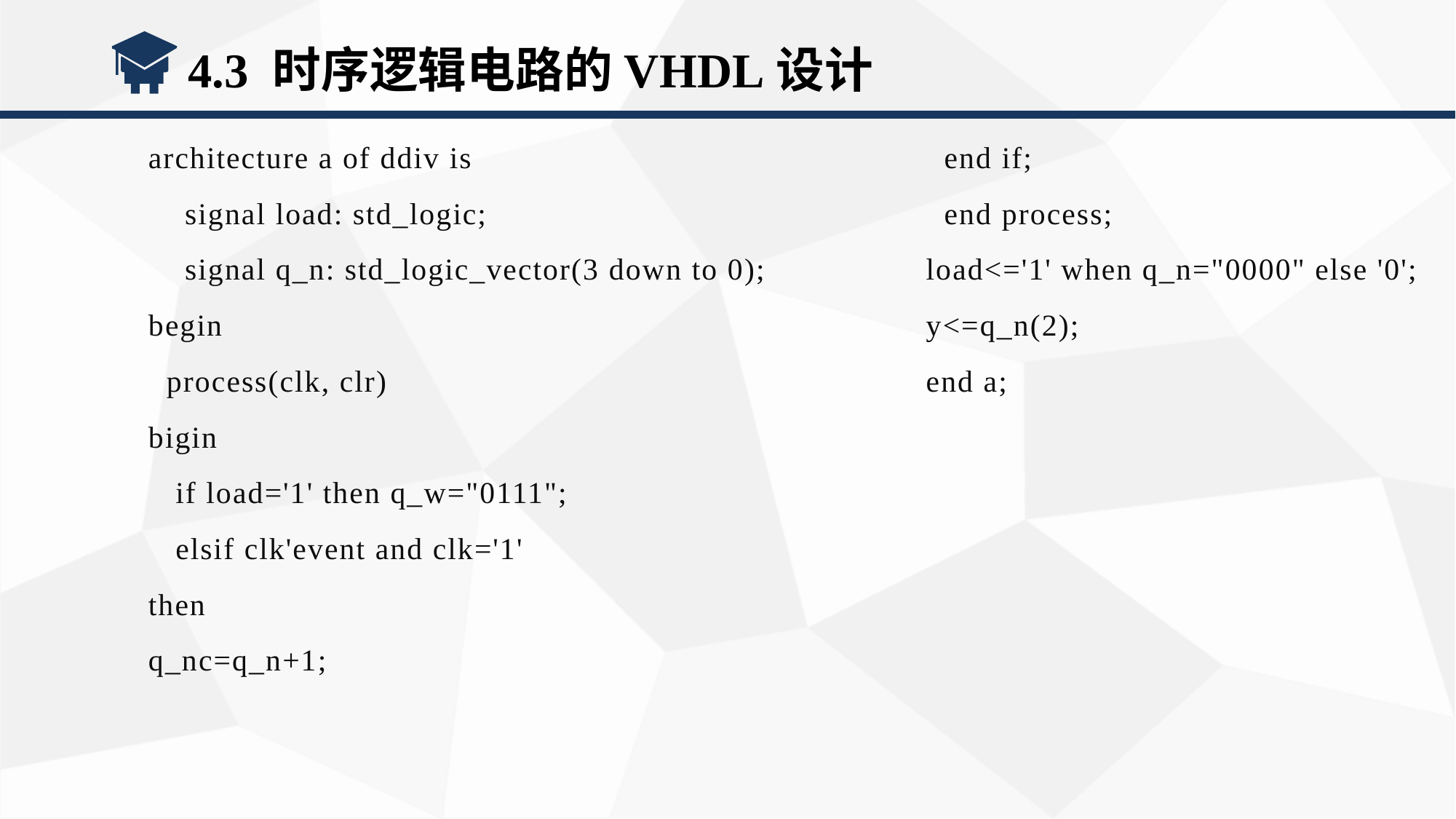

4.3 时序逻辑电路的VHDL设计

architecture a of ddiv is
    signal load: std_logic;
    signal q_n: std_logic_vector(3 down to 0);
begin
  process(clk, clr)
bigin
   if load='1' then q_w="0111";
   elsif clk'event and clk='1'
then
q_nc=q_n+1;

  end if;
  end process;
load<='1' when q_n="0000" else '0';
y<=q_n(2);
end a;